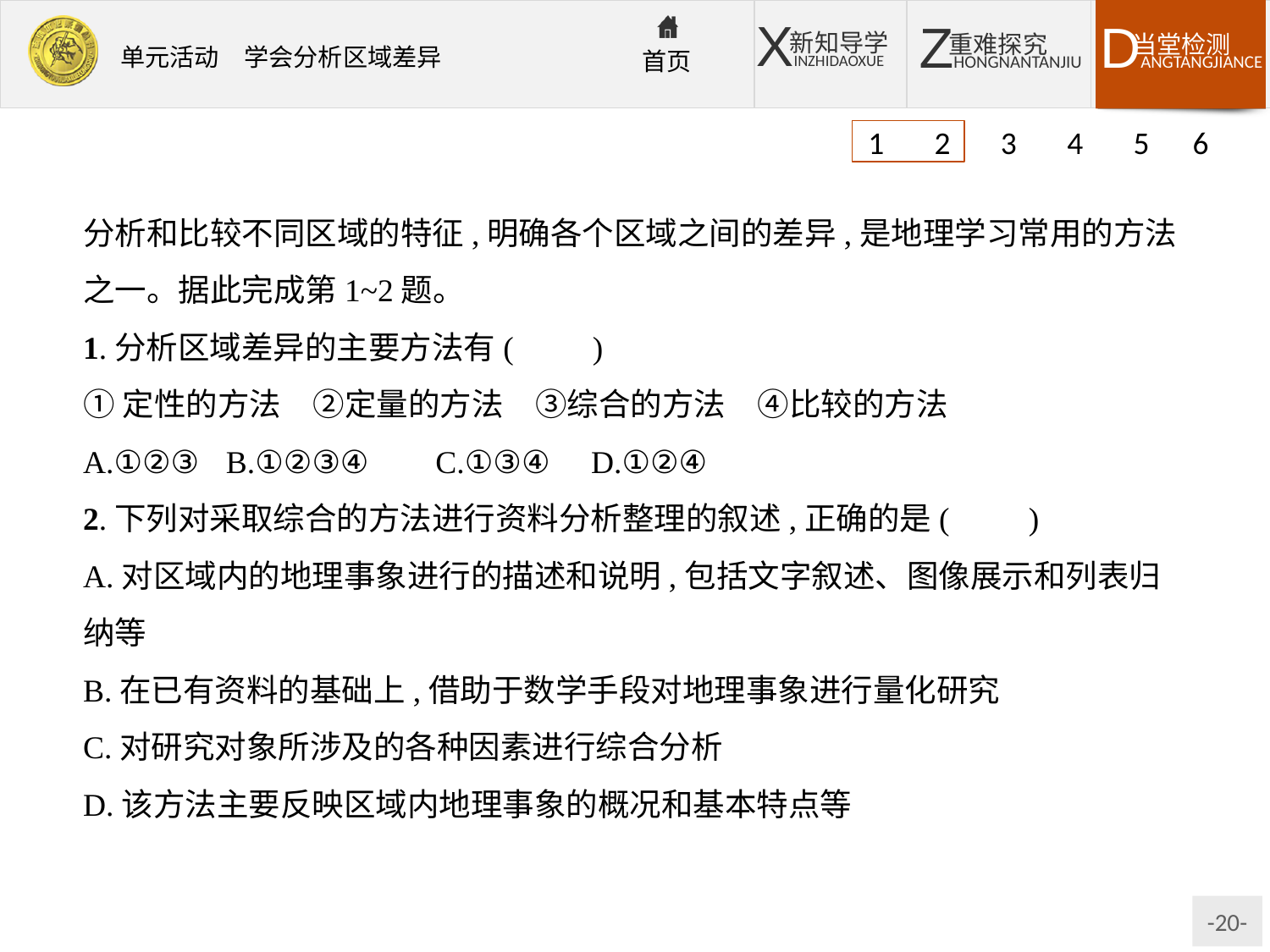

1       2       3       4       5      6

分析和比较不同区域的特征,明确各个区域之间的差异,是地理学习常用的方法之一。据此完成第1~2题。
1.分析区域差异的主要方法有(　　)
①定性的方法　②定量的方法　③综合的方法　④比较的方法
A.①②③	B.①②③④	C.①③④	D.①②④
2.下列对采取综合的方法进行资料分析整理的叙述,正确的是(　　)
A.对区域内的地理事象进行的描述和说明,包括文字叙述、图像展示和列表归纳等
B.在已有资料的基础上,借助于数学手段对地理事象进行量化研究
C.对研究对象所涉及的各种因素进行综合分析
D.该方法主要反映区域内地理事象的概况和基本特点等